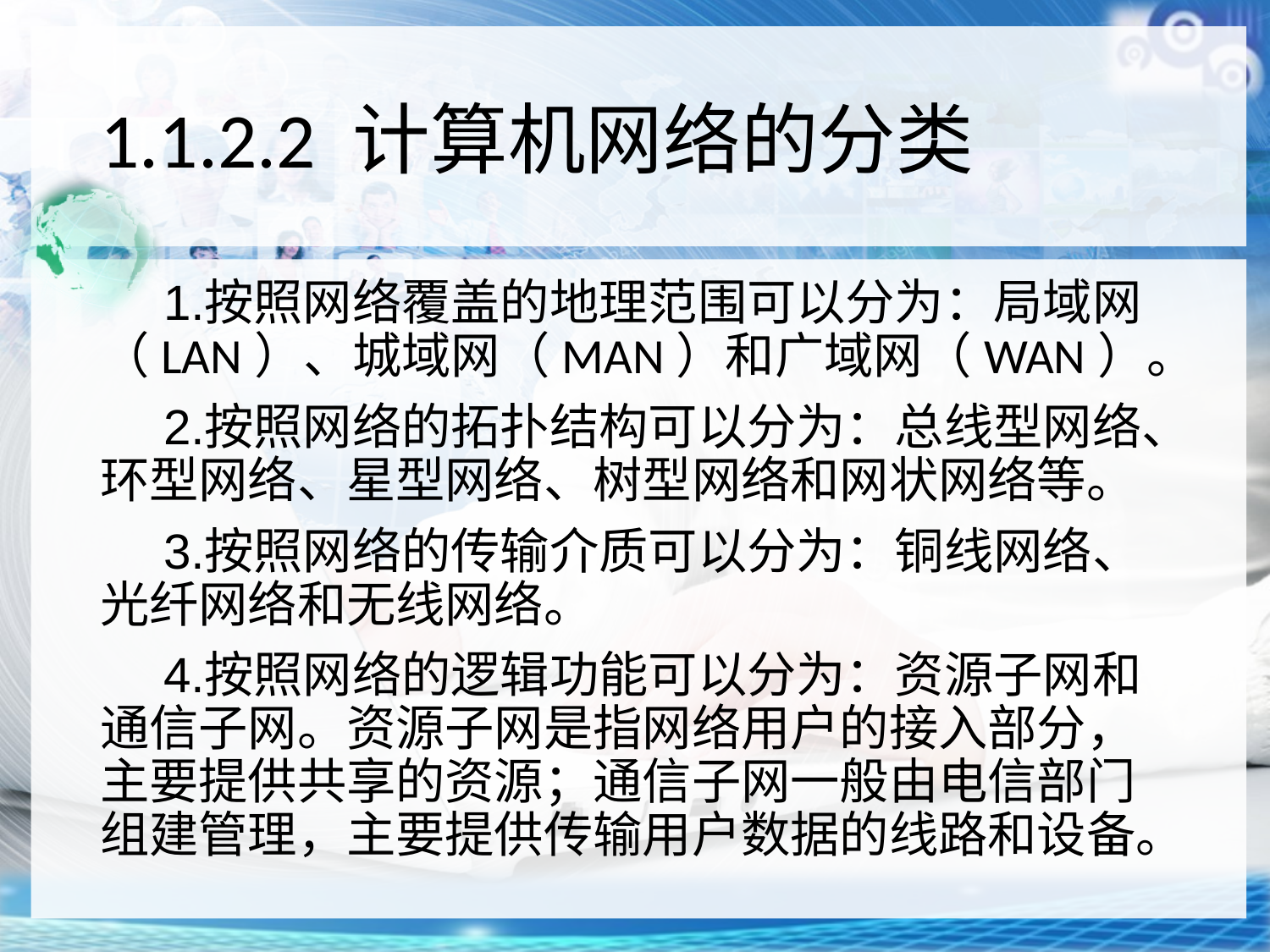

# 1.1.2.2 计算机网络的分类
按照网络覆盖的地理范围可以分为：局域网（LAN）、城域网（MAN）和广域网（WAN）。
按照网络的拓扑结构可以分为：总线型网络、环型网络、星型网络、树型网络和网状网络等。
按照网络的传输介质可以分为：铜线网络、光纤网络和无线网络。
按照网络的逻辑功能可以分为：资源子网和通信子网。资源子网是指网络用户的接入部分，主要提供共享的资源；通信子网一般由电信部门组建管理，主要提供传输用户数据的线路和设备。